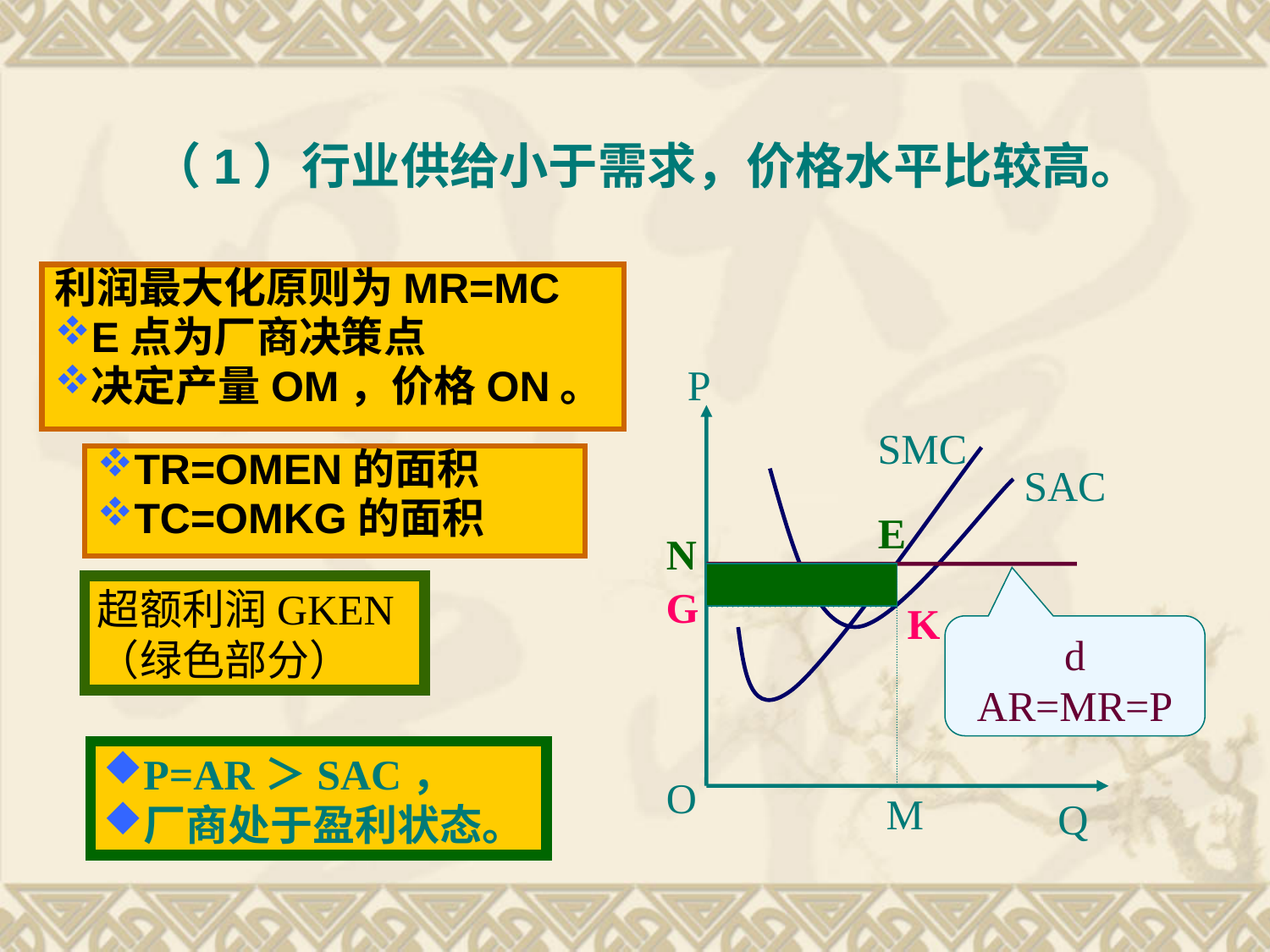

# （1）行业供给小于需求，价格水平比较高。
利润最大化原则为MR=MC
E点为厂商决策点
决定产量OM，价格ON。
P

SMC
TR=OMEN的面积
TC=OMKG的面积

SAC

E
N

G
超额利润GKEN
（绿色部分）
K

d
AR=MR=P
P=AR＞SAC，
厂商处于盈利状态。
O
M

Q